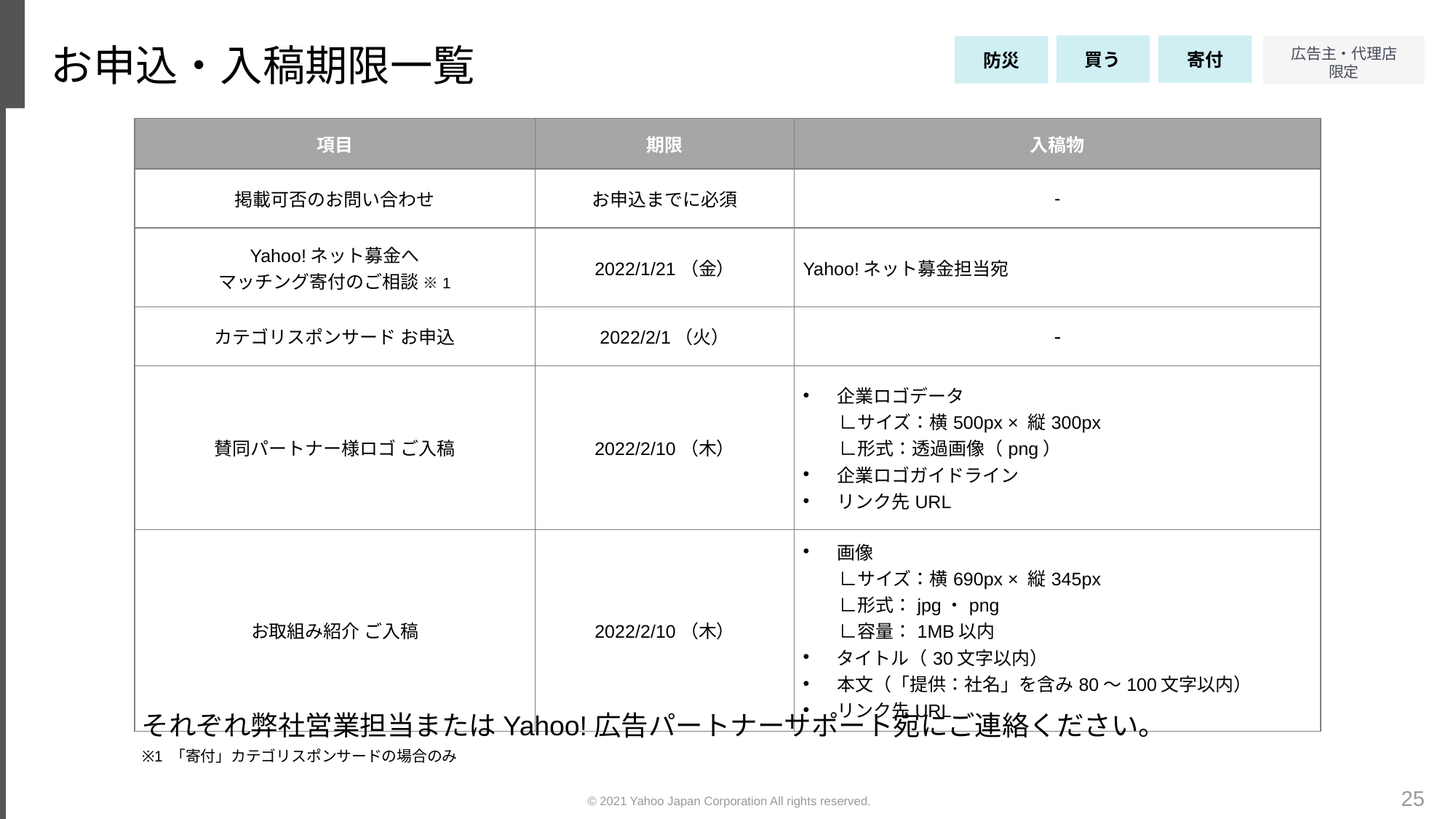

お申込・入稿期限一覧
買う
寄付
防災
| 項目 | 期限 | 入稿物 |
| --- | --- | --- |
| 掲載可否のお問い合わせ | お申込までに必須 | - |
| Yahoo!ネット募金へ マッチング寄付のご相談 ※1 | 2022/1/21（金） | Yahoo!ネット募金担当宛 |
| カテゴリスポンサード お申込 | 2022/2/1（火） | - |
| 賛同パートナー様ロゴ ご入稿 | 2022/2/10（木） | 企業ロゴデータ 　　∟サイズ：横500px × 縦300px 　　∟形式：透過画像（png） 企業ロゴガイドライン リンク先URL |
| お取組み紹介 ご入稿 | 2022/2/10（木） | 画像 　　∟サイズ：横690px × 縦345px 　　∟形式：jpg・png 　　∟容量：1MB以内 タイトル（30文字以内） 本文（「提供：社名」を含み80～100文字以内） リンク先URL |
それぞれ弊社営業担当またはYahoo!広告パートナーサポート宛にご連絡ください。
※1 「寄付」カテゴリスポンサードの場合のみ
25